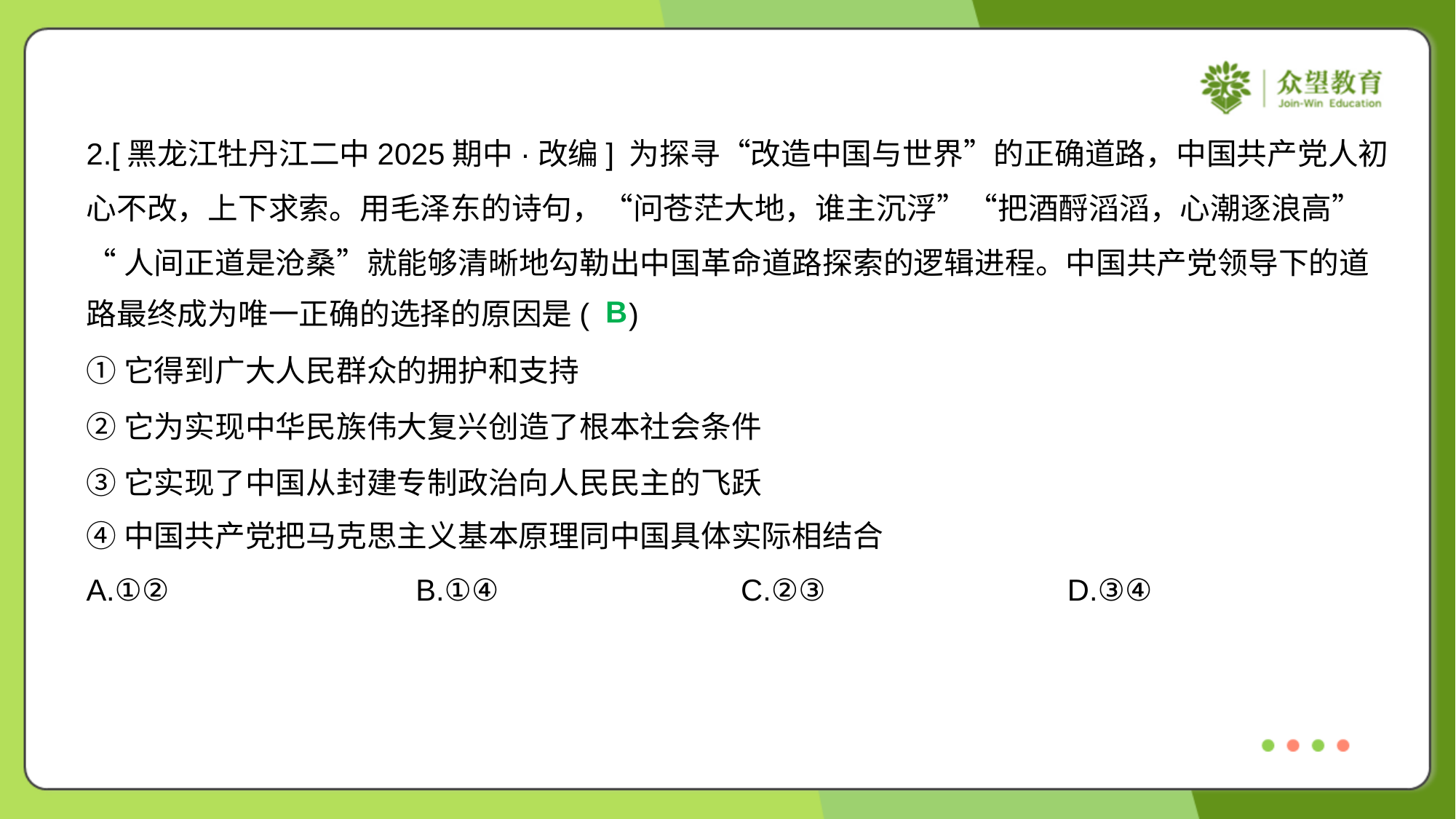

2.[黑龙江牡丹江二中2025期中·改编] 为探寻“改造中国与世界”的正确道路，中国共产党人初
心不改，上下求索。用毛泽东的诗句，“问苍茫大地，谁主沉浮”“把酒酹滔滔，心潮逐浪高”
“人间正道是沧桑”就能够清晰地勾勒出中国革命道路探索的逻辑进程。中国共产党领导下的道
路最终成为唯一正确的选择的原因是(     )
B
①它得到广大人民群众的拥护和支持
②它为实现中华民族伟大复兴创造了根本社会条件
③它实现了中国从封建专制政治向人民民主的飞跃
④中国共产党把马克思主义基本原理同中国具体实际相结合
A.①②	B.①④	C.②③	D.③④